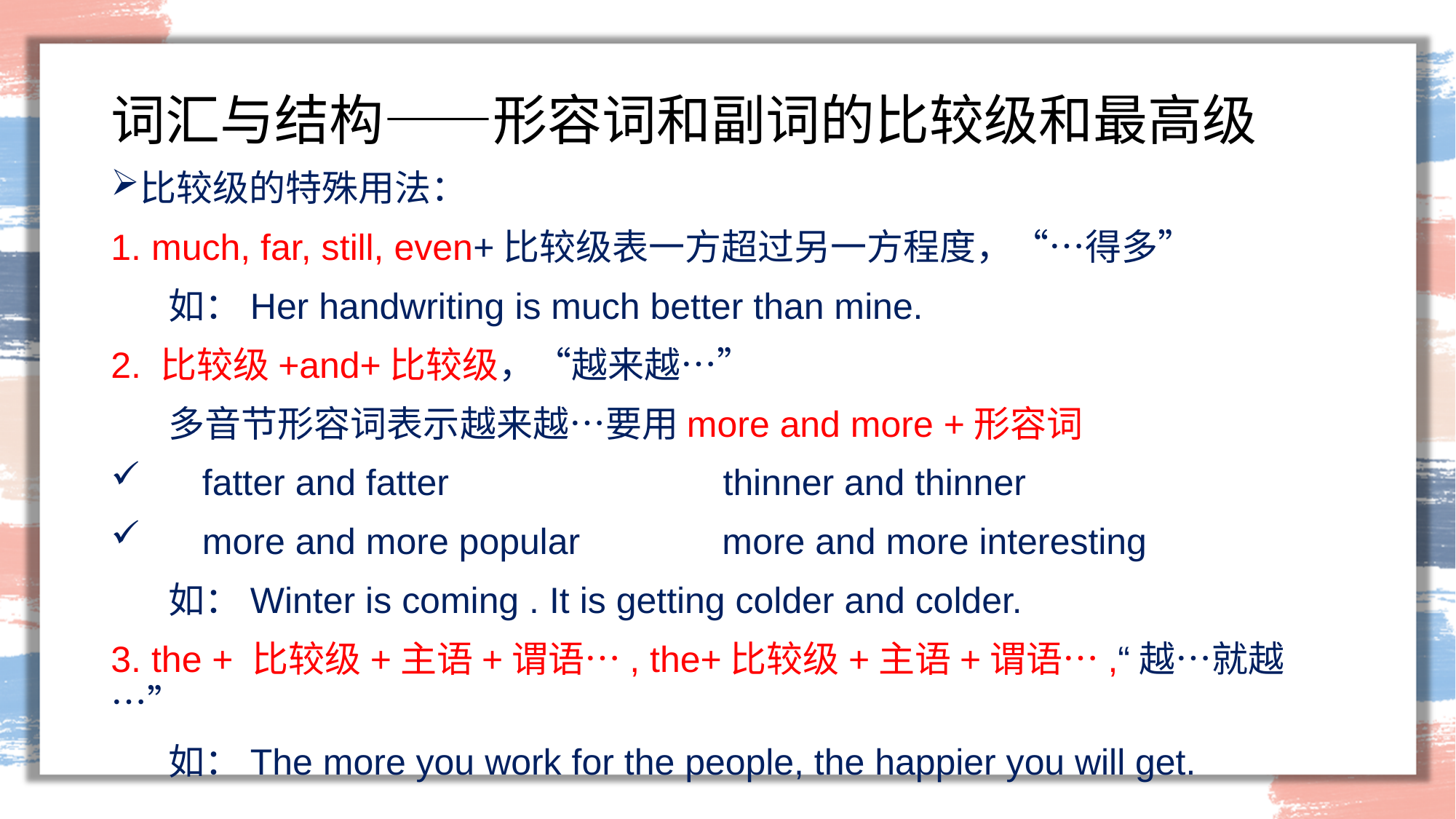

# 词汇与结构——形容词和副词的比较级和最高级
比较级的特殊用法：
1. much, far, still, even+比较级表一方超过另一方程度，“…得多”
      如：Her handwriting is much better than mine.
2. 比较级+and+比较级，“越来越…”
      多音节形容词表示越来越…要用more and more +形容词
      fatter and fatter                           thinner and thinner
      more and more popular              more and more interesting
      如：Winter is coming . It is getting colder and colder.
3. the + 比较级+主语+谓语…, the+比较级+主语+谓语…,“越…就越…”
      如：The more you work for the people, the happier you will get.